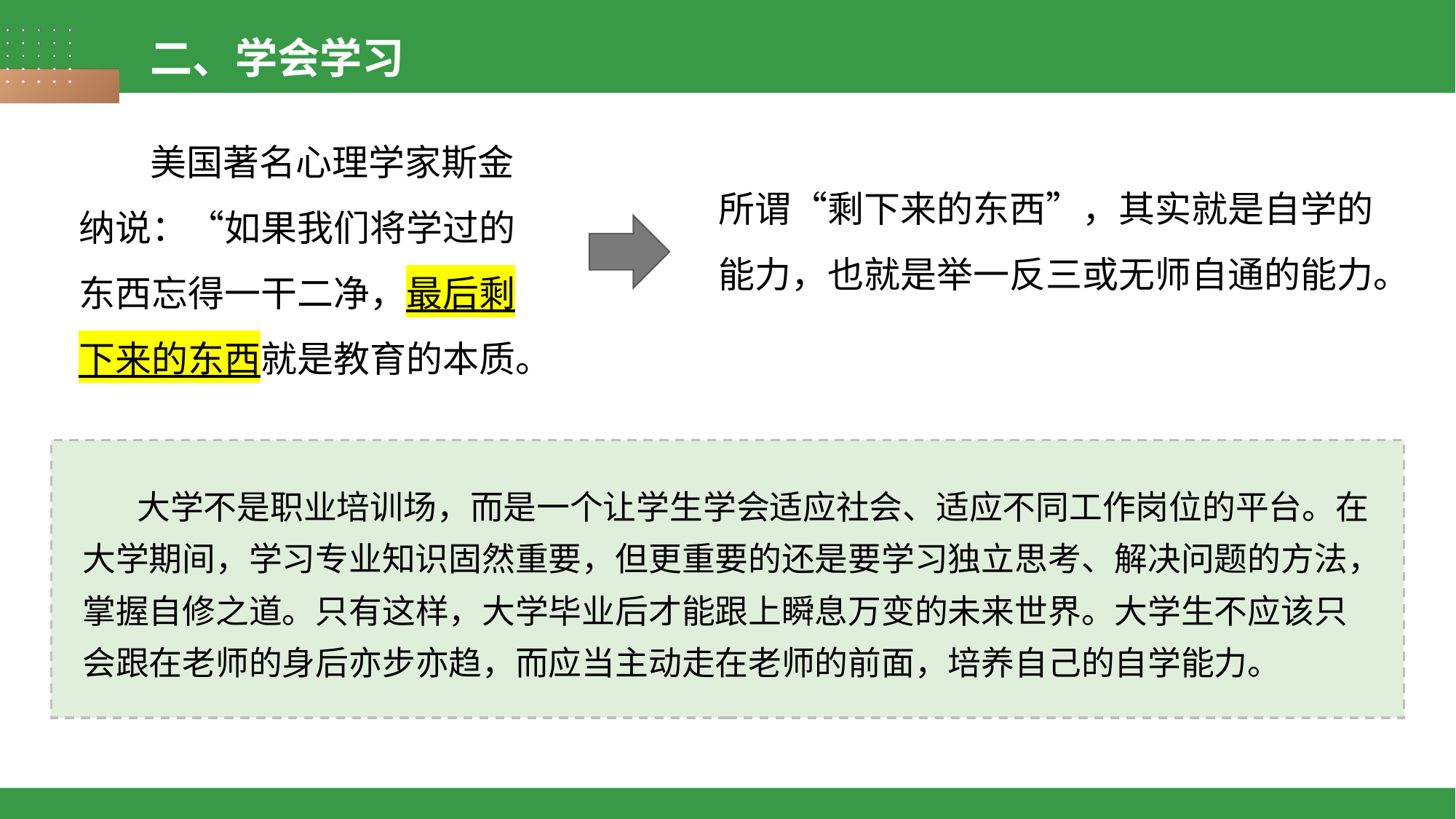

二、学会学习
 美国著名心理学家斯金纳说：“如果我们将学过的东西忘得一干二净，最后剩下来的东西就是教育的本质。
所谓“剩下来的东西”，其实就是自学的能力，也就是举一反三或无师自通的能力。

大学不是职业培训场，而是一个让学生学会适应社会、适应不同工作岗位的平台。在大学期间，学习专业知识固然重要，但更重要的还是要学习独立思考、解决问题的方法，掌握自修之道。只有这样，大学毕业后才能跟上瞬息万变的未来世界。大学生不应该只会跟在老师的身后亦步亦趋，而应当主动走在老师的前面，培养自己的自学能力。